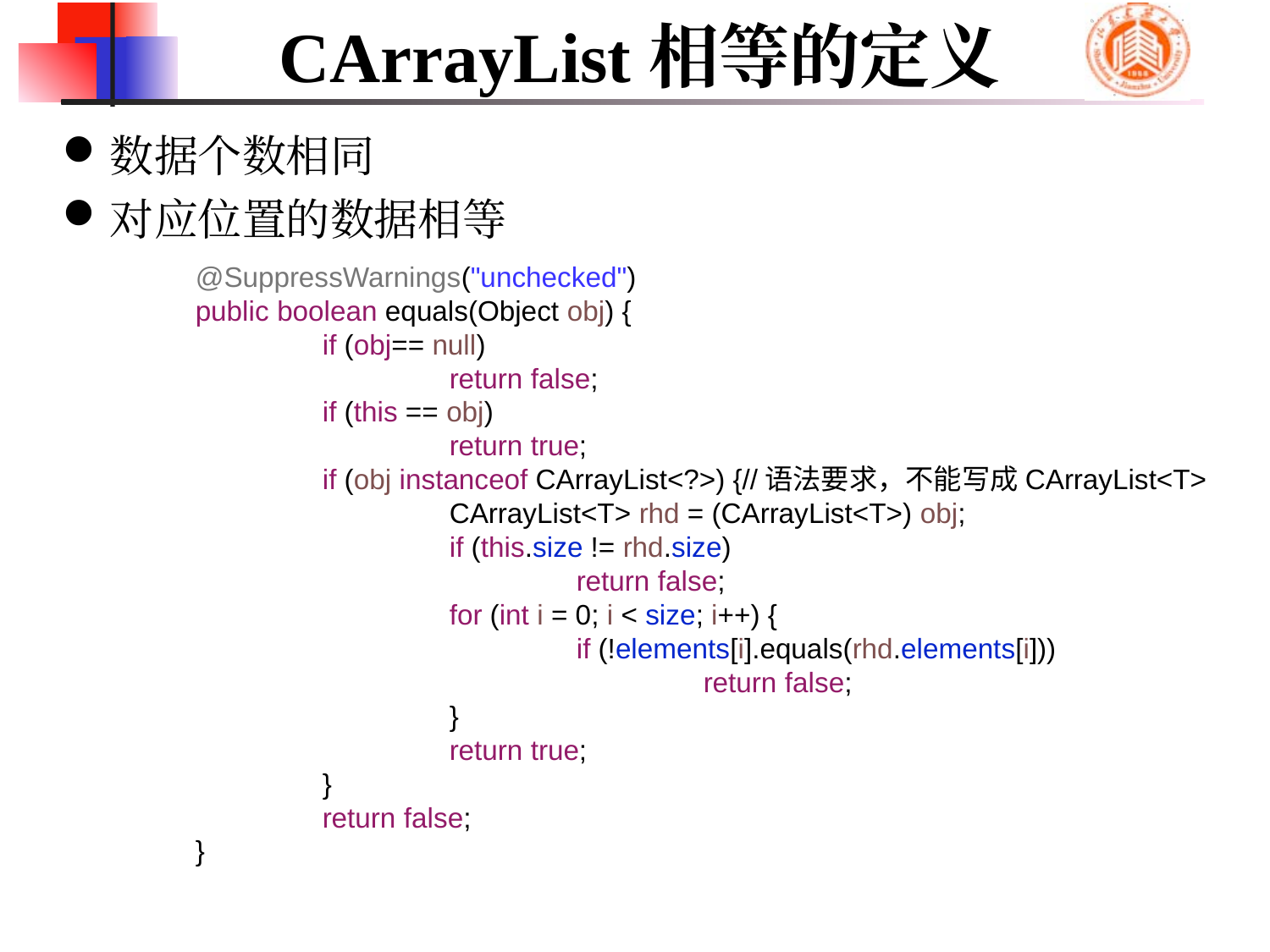

# CArrayList相等的定义
数据个数相同
对应位置的数据相等
	@SuppressWarnings("unchecked")
	public boolean equals(Object obj) {
		if (obj== null)
			return false;
		if (this == obj)
			return true;
		if (obj instanceof CArrayList<?>) {//语法要求，不能写成CArrayList<T>
			CArrayList<T> rhd = (CArrayList<T>) obj;
			if (this.size != rhd.size)
				return false;
			for (int i = 0; i < size; i++) {
				if (!elements[i].equals(rhd.elements[i]))
					return false;
			}
			return true;
		}
		return false;
	}